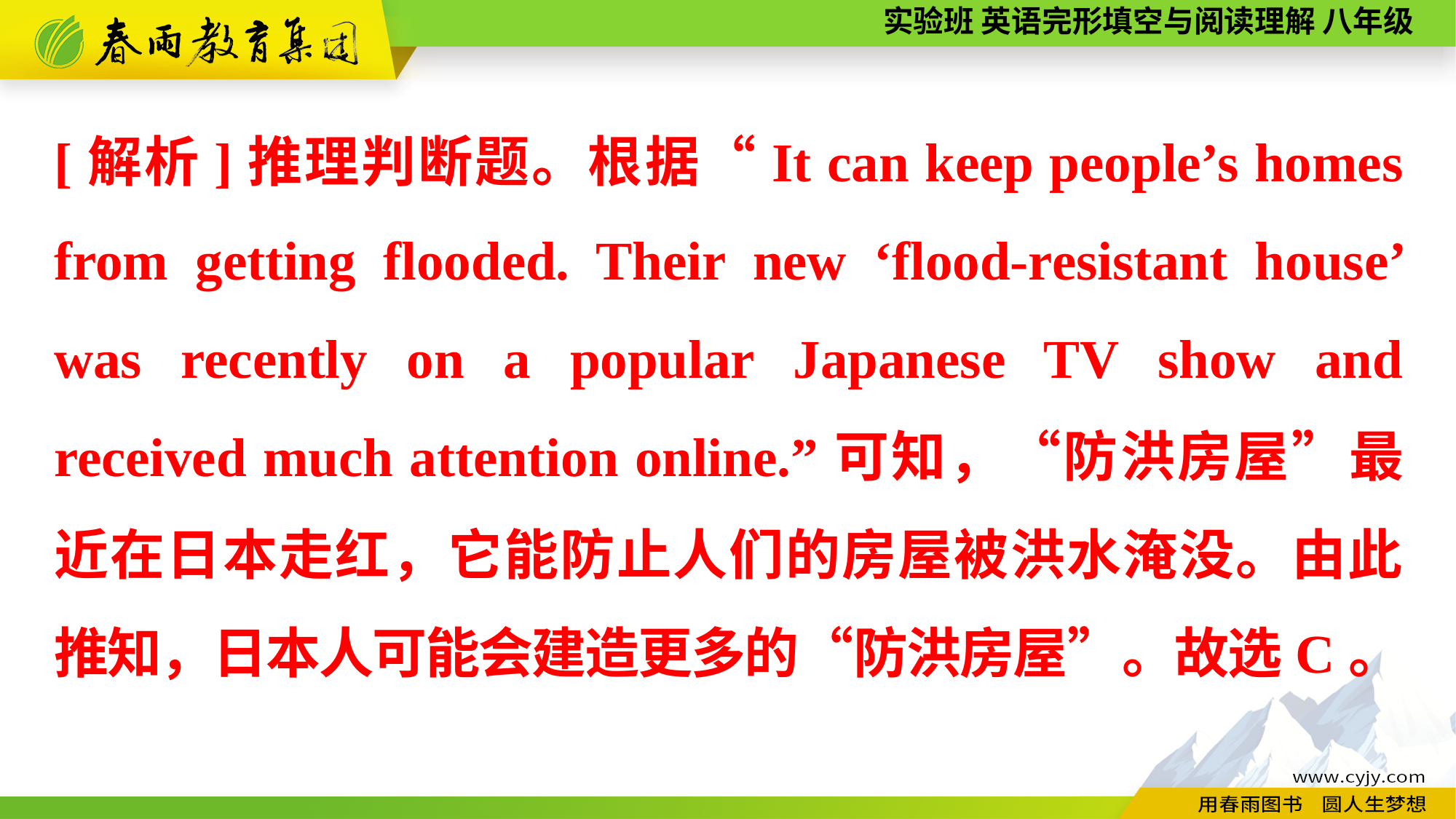

[解析]推理判断题。根据“It can keep people’s homes from getting flooded. Their new ‘flood-resistant house’ was recently on a popular Japanese TV show and received much attention online.”可知，“防洪房屋”最近在日本走红，它能防止人们的房屋被洪水淹没。由此推知，日本人可能会建造更多的“防洪房屋”。故选C。